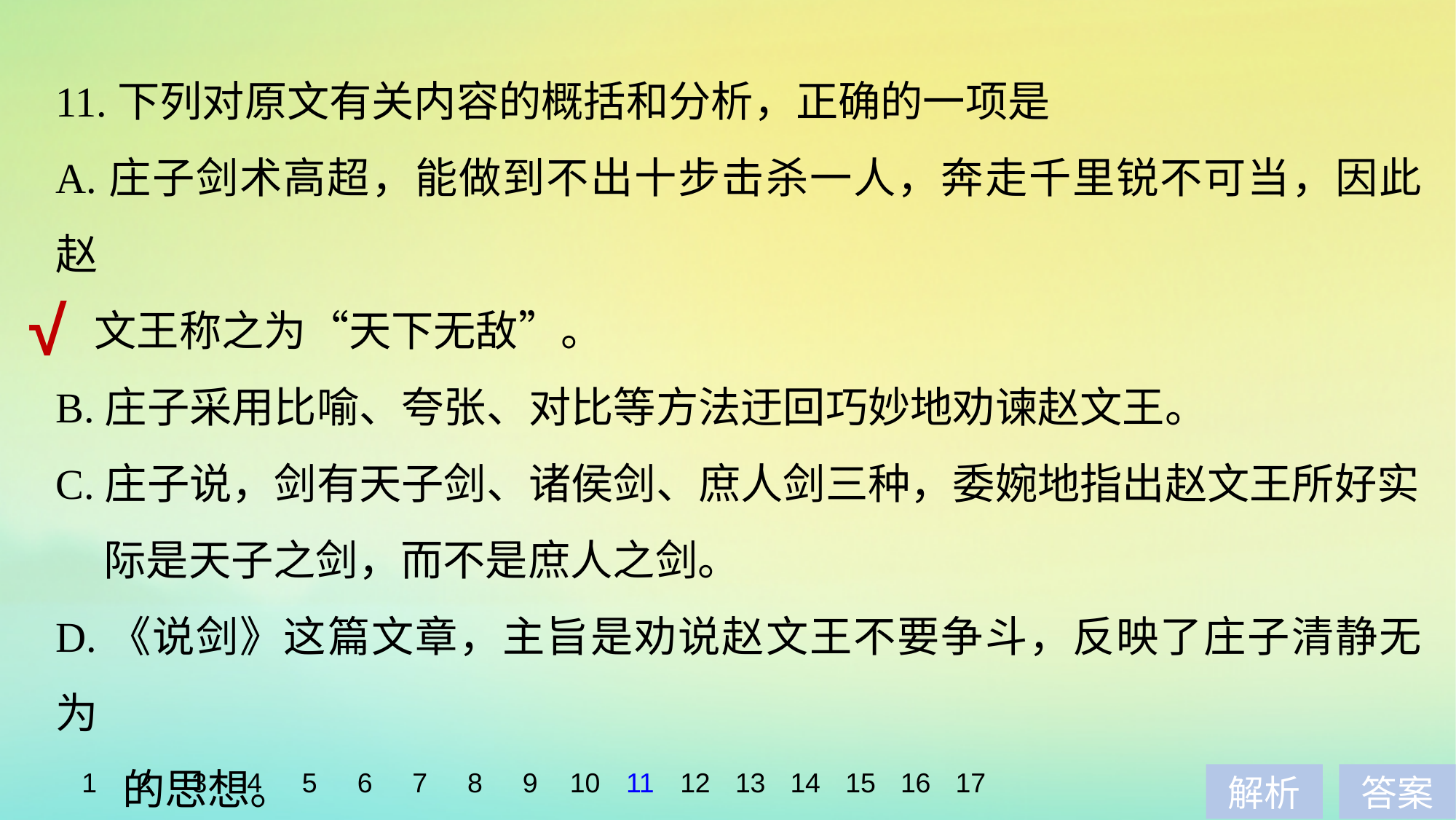

11.下列对原文有关内容的概括和分析，正确的一项是
A.庄子剑术高超，能做到不出十步击杀一人，奔走千里锐不可当，因此赵
   文王称之为“天下无敌”。
B.庄子采用比喻、夸张、对比等方法迂回巧妙地劝谏赵文王。
C.庄子说，剑有天子剑、诸侯剑、庶人剑三种，委婉地指出赵文王所好实
    际是天子之剑，而不是庶人之剑。
D.《说剑》这篇文章，主旨是劝说赵文王不要争斗，反映了庄子清静无为
      的思想。
√
1
2
3
4
5
6
7
8
9
10
11
12
13
14
15
16
17
解析
答案